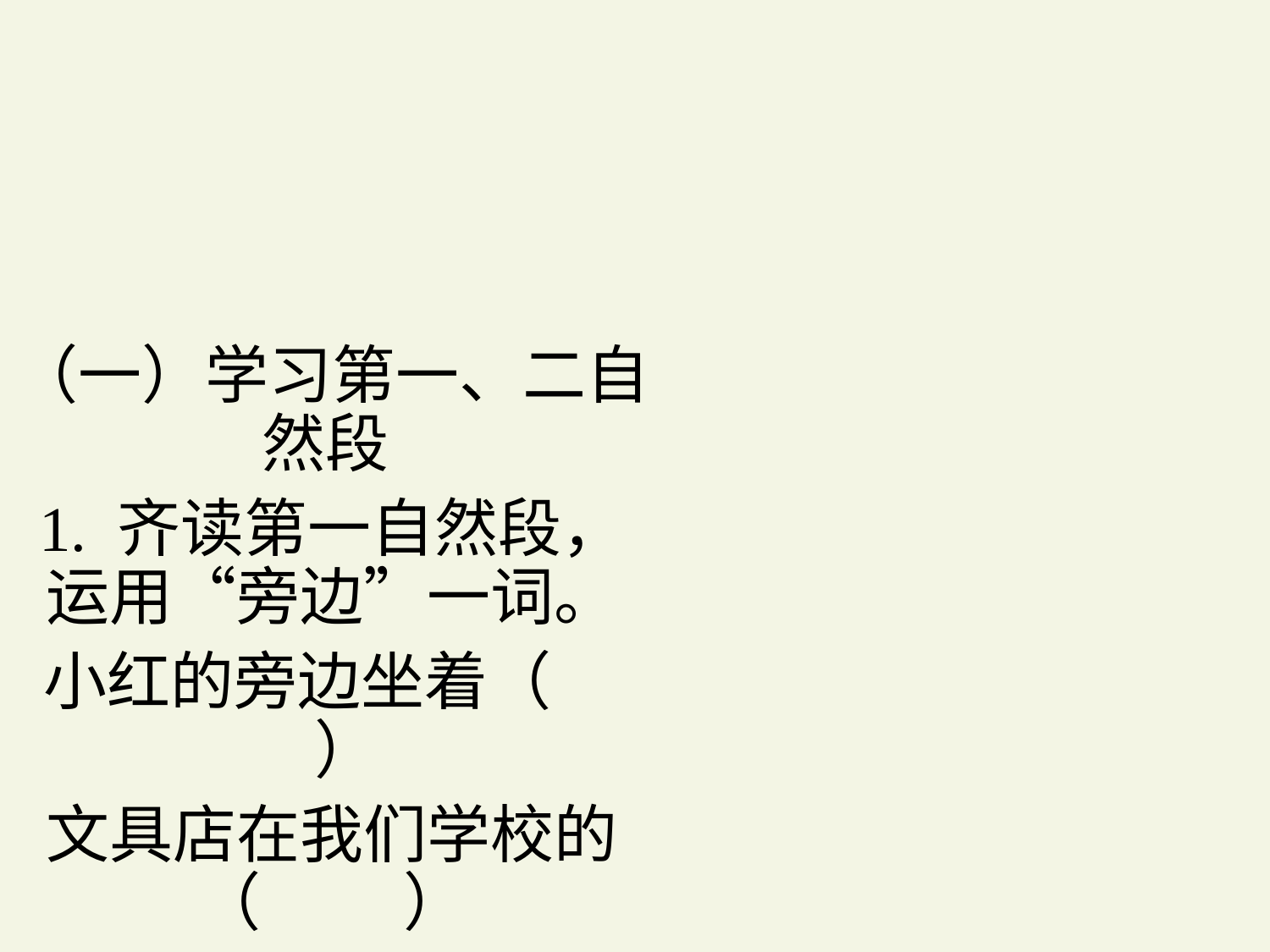

（一）学习第一、二自然段
1. 齐读第一自然段，运用“旁边”一词。
 小红的旁边坐着（           ）
文具店在我们学校的（          ）